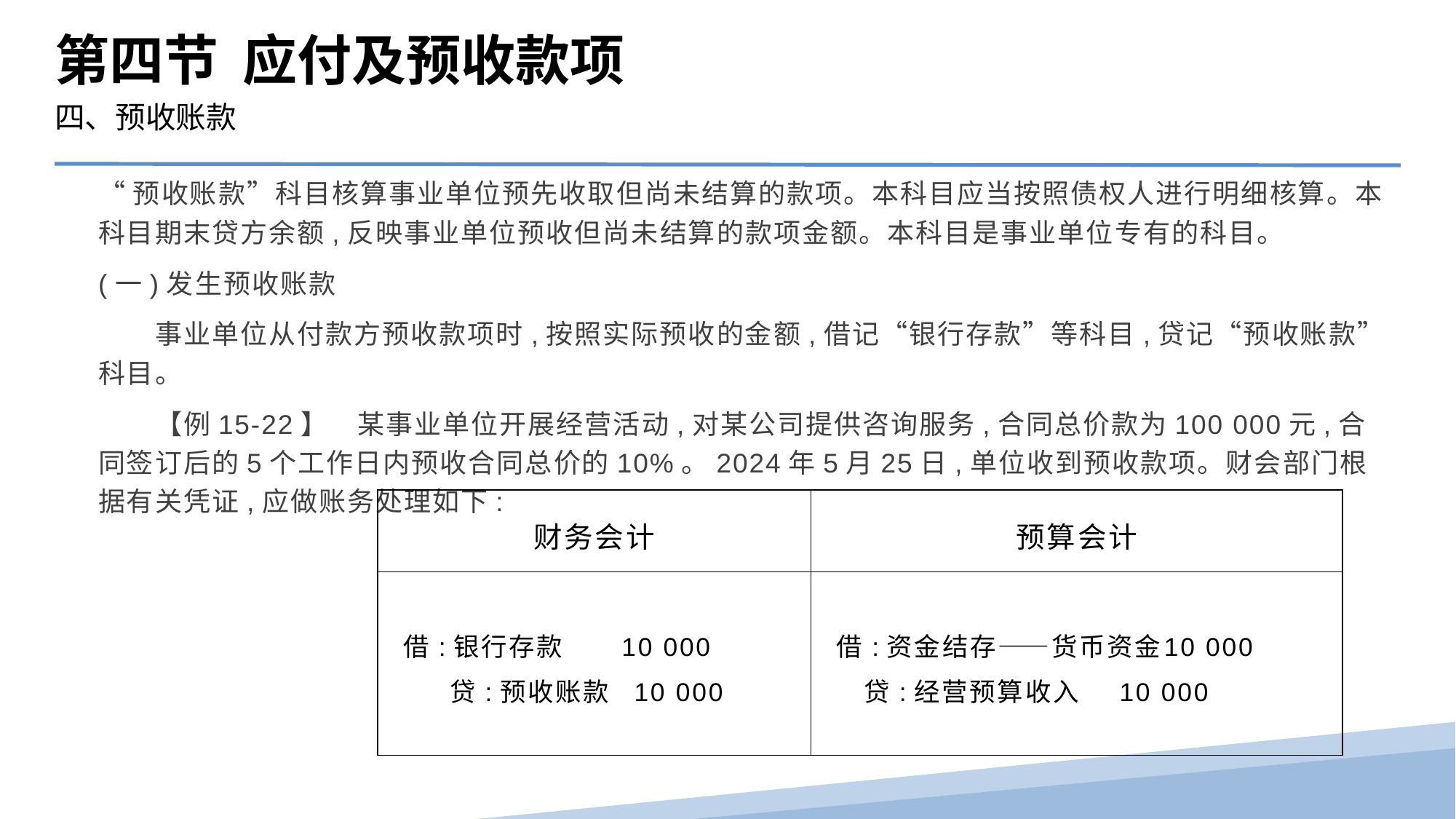

第四节  应付及预收款项
四、预收账款
“预收账款”科目核算事业单位预先收取但尚未结算的款项。本科目应当按照债权人进行明细核算。本科目期末贷方余额,反映事业单位预收但尚未结算的款项金额。本科目是事业单位专有的科目。
(一)发生预收账款
　　事业单位从付款方预收款项时,按照实际预收的金额,借记“银行存款”等科目,贷记“预收账款”科目。
　　【例15-22】　某事业单位开展经营活动,对某公司提供咨询服务,合同总价款为100 000元,合同签订后的5个工作日内预收合同总价的10%。2024年5月25日,单位收到预收款项。财会部门根据有关凭证,应做账务处理如下:
| 财务会计 | 预算会计 |
| --- | --- |
| 借:银行存款 10 000 贷:预收账款 10 000 | 借:资金结存——货币资金 10 000 贷:经营预算收入 10 000 |